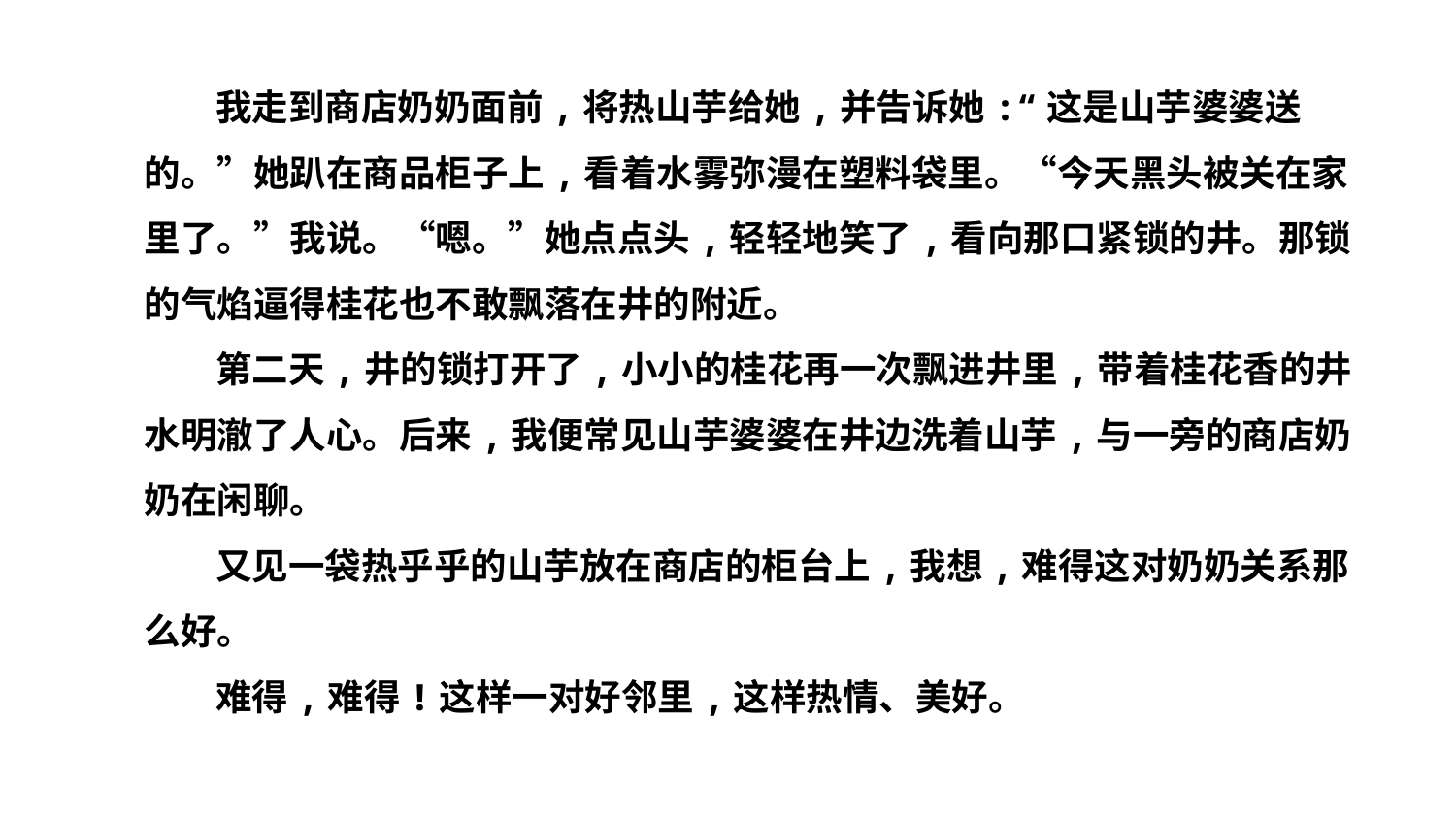

我走到商店奶奶面前,将热山芋给她,并告诉她:“这是山芋婆婆送的。”她趴在商品柜子上,看着水雾弥漫在塑料袋里。“今天黑头被关在家里了。”我说。“嗯。”她点点头,轻轻地笑了,看向那口紧锁的井。那锁的气焰逼得桂花也不敢飘落在井的附近。
第二天,井的锁打开了,小小的桂花再一次飘进井里,带着桂花香的井水明澈了人心。后来,我便常见山芋婆婆在井边洗着山芋,与一旁的商店奶奶在闲聊。
又见一袋热乎乎的山芋放在商店的柜台上,我想,难得这对奶奶关系那么好。
难得,难得!这样一对好邻里,这样热情、美好。